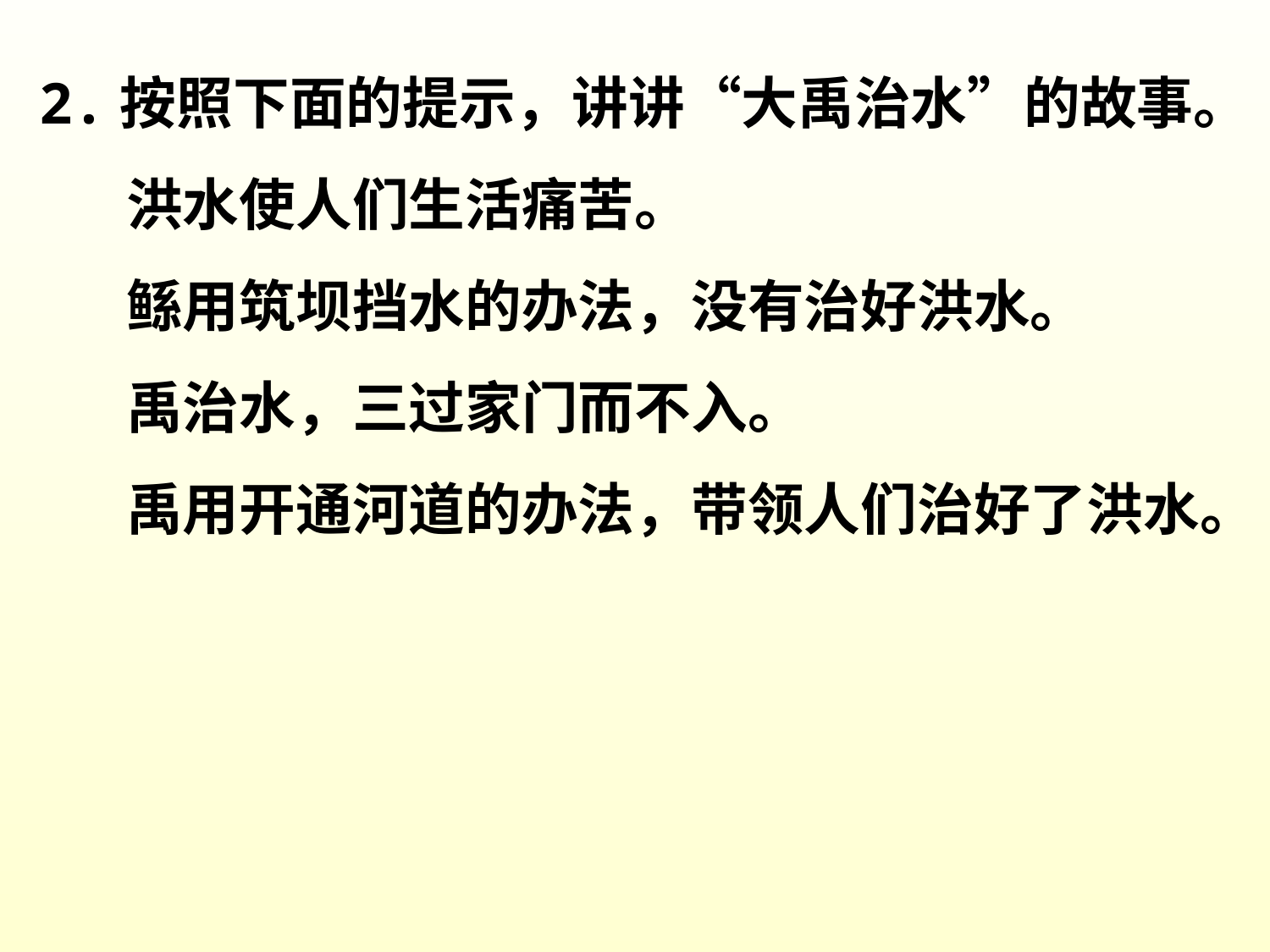

2.按照下面的提示，讲讲“大禹治水”的故事。
洪水使人们生活痛苦。
鲧用筑坝挡水的办法，没有治好洪水。
禹治水，三过家门而不入。
禹用开通河道的办法，带领人们治好了洪水。